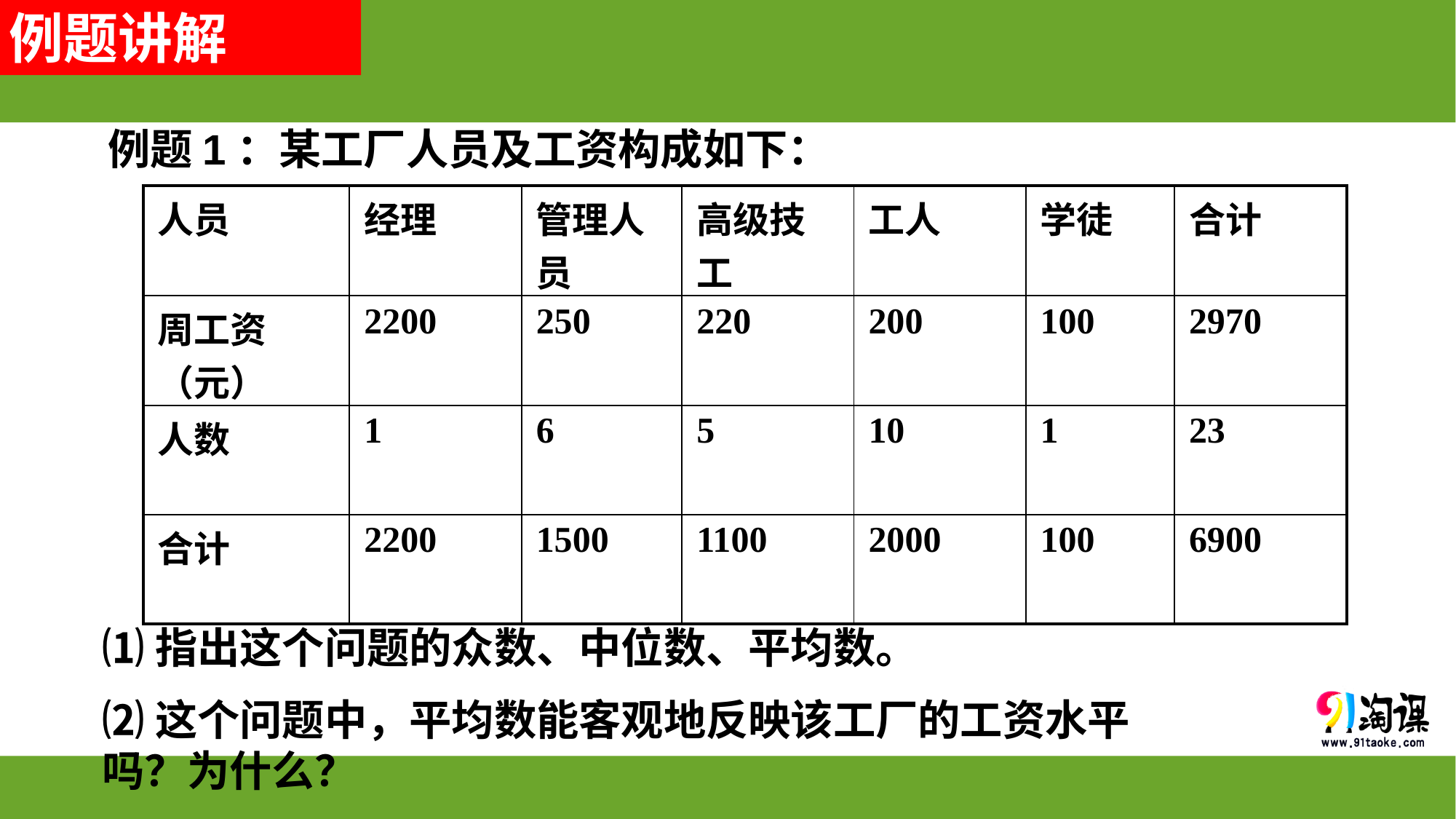

例题讲解
例题1：某工厂人员及工资构成如下：
| 人员 | 经理 | 管理人员 | 高级技工 | 工人 | 学徒 | 合计 |
| --- | --- | --- | --- | --- | --- | --- |
| 周工资（元） | 2200 | 250 | 220 | 200 | 100 | 2970 |
| 人数 | 1 | 6 | 5 | 10 | 1 | 23 |
| 合计 | 2200 | 1500 | 1100 | 2000 | 100 | 6900 |
⑴指出这个问题的众数、中位数、平均数。
⑵这个问题中，平均数能客观地反映该工厂的工资水平吗？为什么？